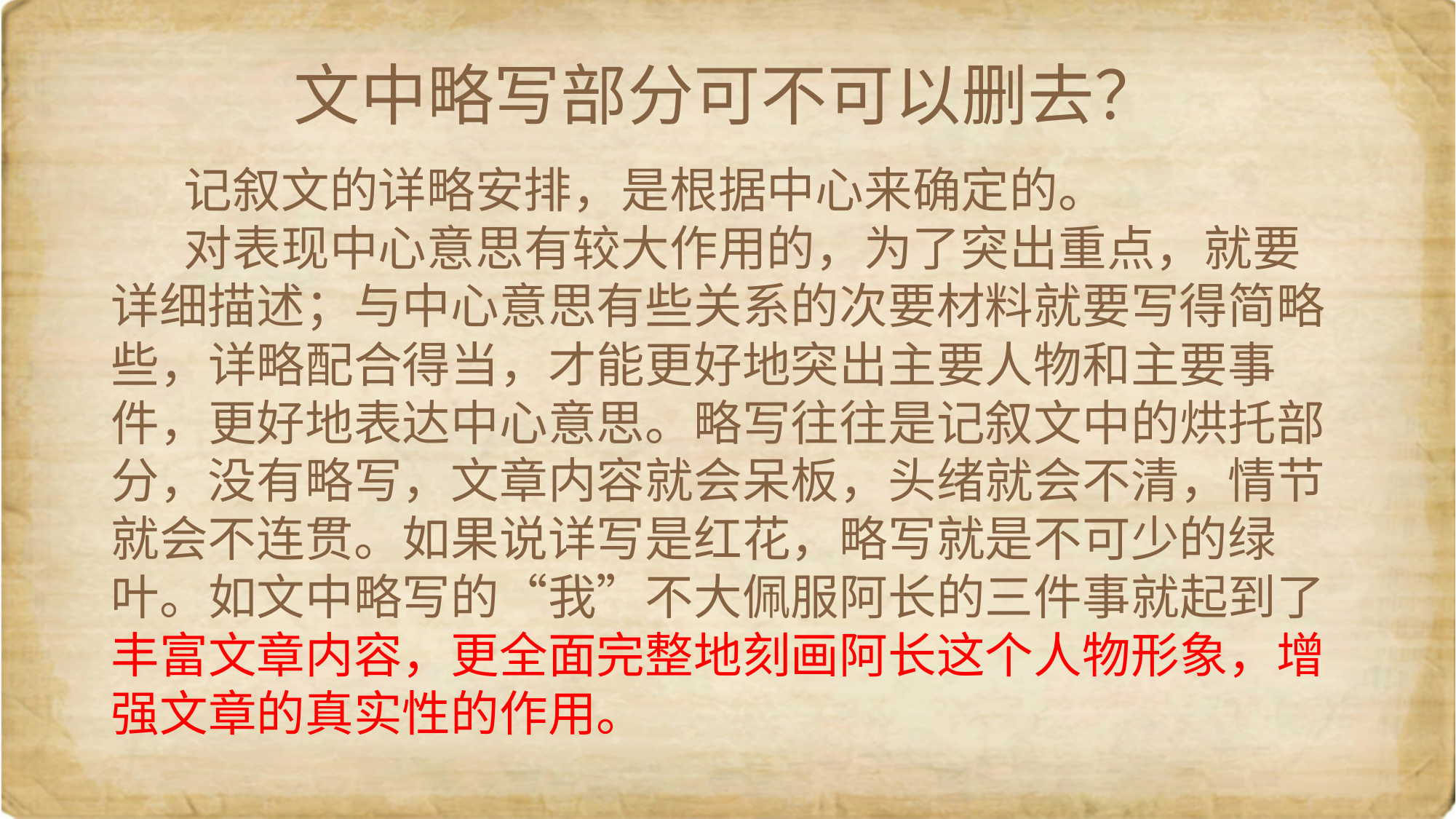

# 文中略写部分可不可以删去？
记叙文的详略安排，是根据中心来确定的。
对表现中心意思有较大作用的，为了突出重点，就要详细描述；与中心意思有些关系的次要材料就要写得简略些，详略配合得当，才能更好地突出主要人物和主要事件，更好地表达中心意思。略写往往是记叙文中的烘托部分，没有略写，文章内容就会呆板，头绪就会不清，情节就会不连贯。如果说详写是红花，略写就是不可少的绿叶。如文中略写的“我”不大佩服阿长的三件事就起到了丰富文章内容，更全面完整地刻画阿长这个人物形象，增强文章的真实性的作用。